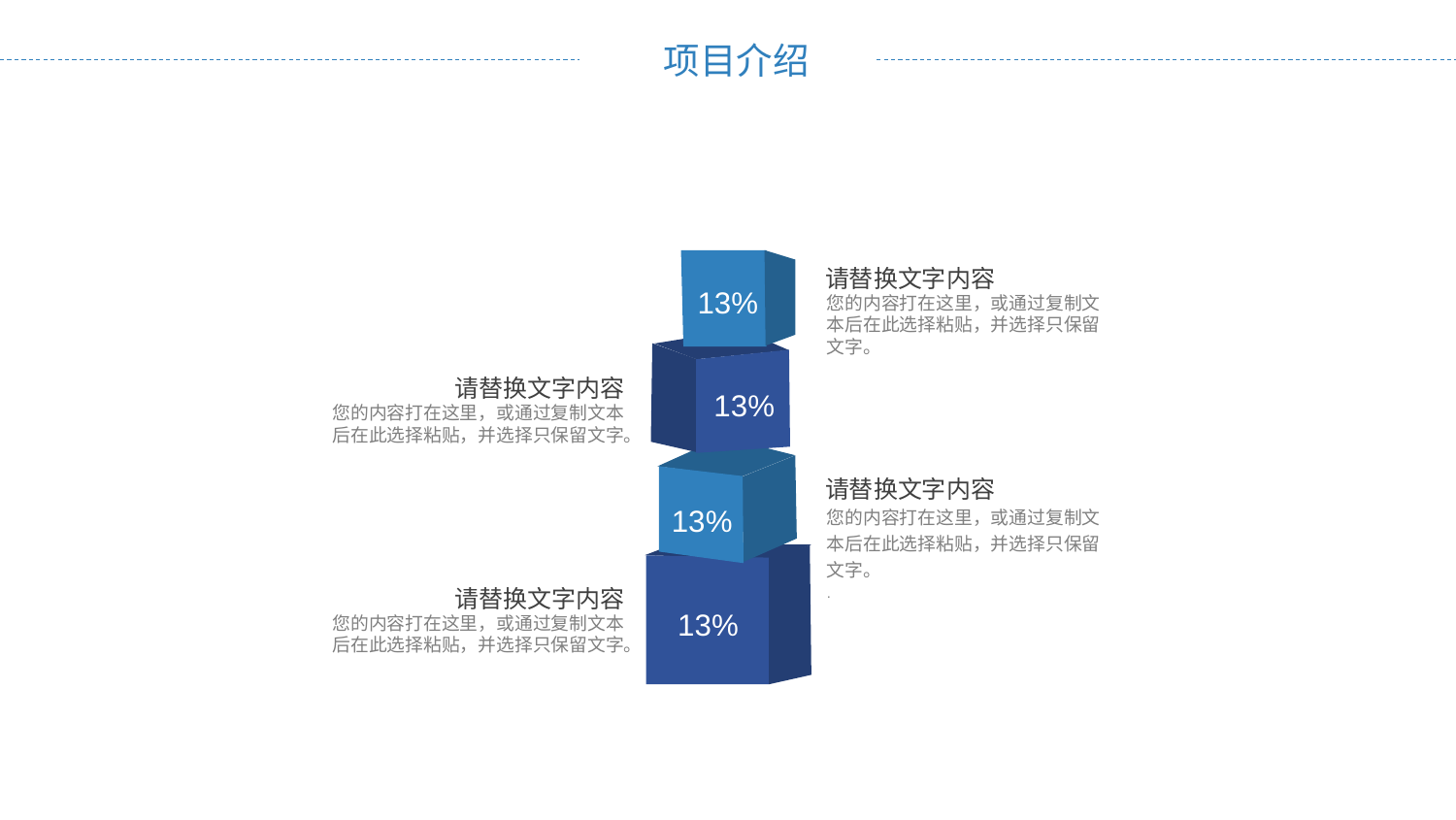

13%

13%

13%

13%
请替换文字内容
您的内容打在这里，或通过复制文本后在此选择粘贴，并选择只保留文字。
请替换文字内容
您的内容打在这里，或通过复制文本后在此选择粘贴，并选择只保留文字。
请替换文字内容
您的内容打在这里，或通过复制文本后在此选择粘贴，并选择只保留文字。
.
请替换文字内容
您的内容打在这里，或通过复制文本后在此选择粘贴，并选择只保留文字。